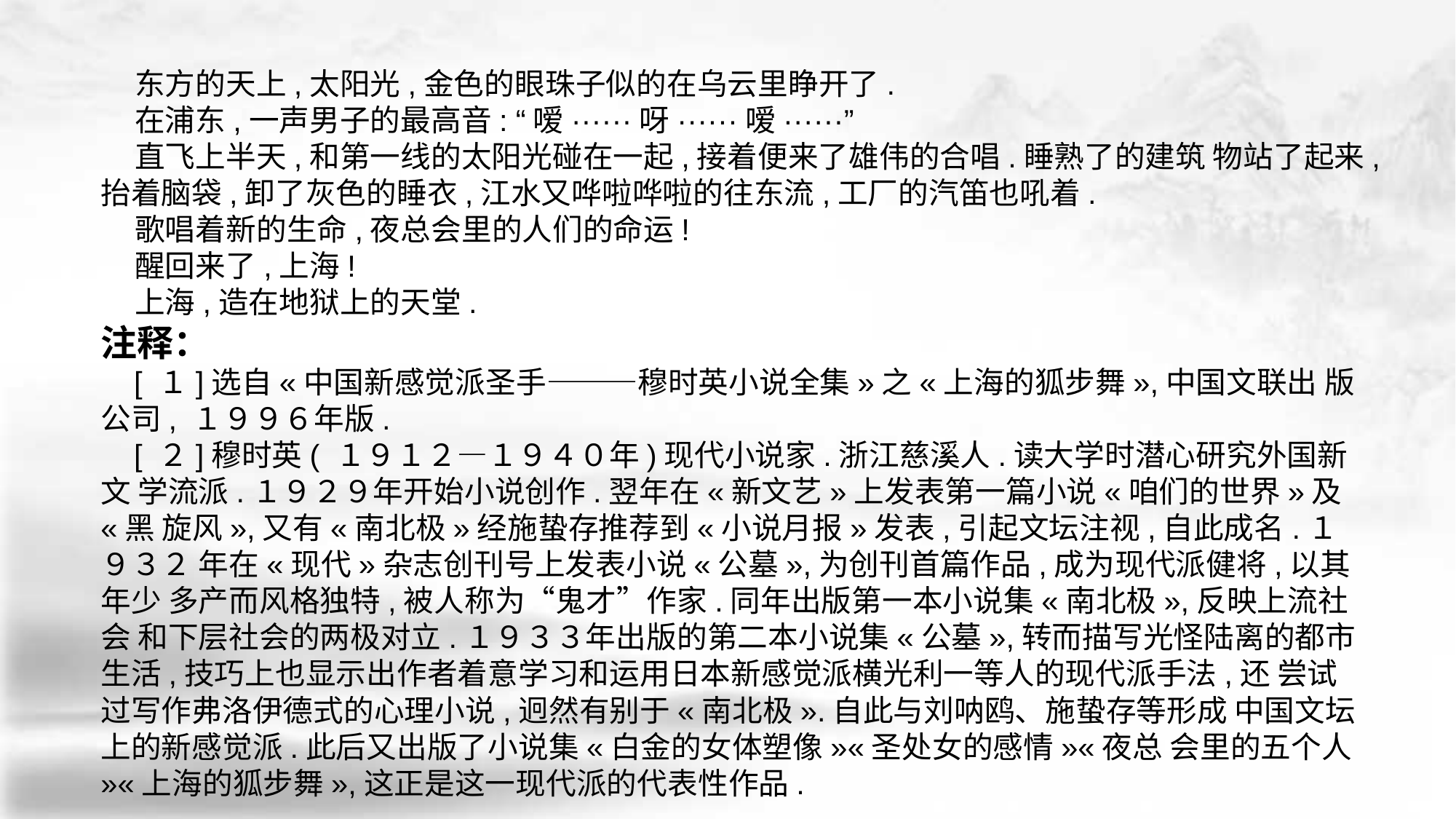

东方的天上,太阳光,金色的眼珠子似的在乌云里睁开了.
    在浦东,一声男子的最高音: “嗳······呀······嗳······”
    直飞上半天,和第一线的太阳光碰在一起,接着便来了雄伟的合唱.睡熟了的建筑 物站了起来,抬着脑袋,卸了灰色的睡衣,江水又哗啦哗啦的往东流,工厂的汽笛也吼着.
    歌唱着新的生命,夜总会里的人们的命运!
    醒回来了,上海!
    上海,造在地狱上的天堂.
注释：
    [ １]选自«中国新感觉派圣手———穆时英小说全集»之«上海的狐步舞»,中国文联出 版公司, １９９６年版.
    [ ２]穆时英( １９１２—１９４０年)现代小说家.浙江慈溪人.读大学时潜心研究外国新文 学流派.１９２９年开始小说创作.翌年在«新文艺»上发表第一篇小说«咱们的世界»及«黑 旋风»,又有«南北极»经施蛰存推荐到«小说月报»发表,引起文坛注视,自此成名.１９３２ 年在«现代»杂志创刊号上发表小说«公墓»,为创刊首篇作品,成为现代派健将,以其年少 多产而风格独特,被人称为“鬼才”作家.同年出版第一本小说集«南北极»,反映上流社会 和下层社会的两极对立.１９３３年出版的第二本小说集«公墓»,转而描写光怪陆离的都市 生活,技巧上也显示出作者着意学习和运用日本新感觉派横光利一等人的现代派手法,还 尝试过写作弗洛伊德式的心理小说,迥然有别于«南北极».自此与刘呐鸥、施蛰存等形成 中国文坛上的新感觉派.此后又出版了小说集«白金的女体塑像»«圣处女的感情»«夜总 会里的五个人»«上海的狐步舞»,这正是这一现代派的代表性作品.